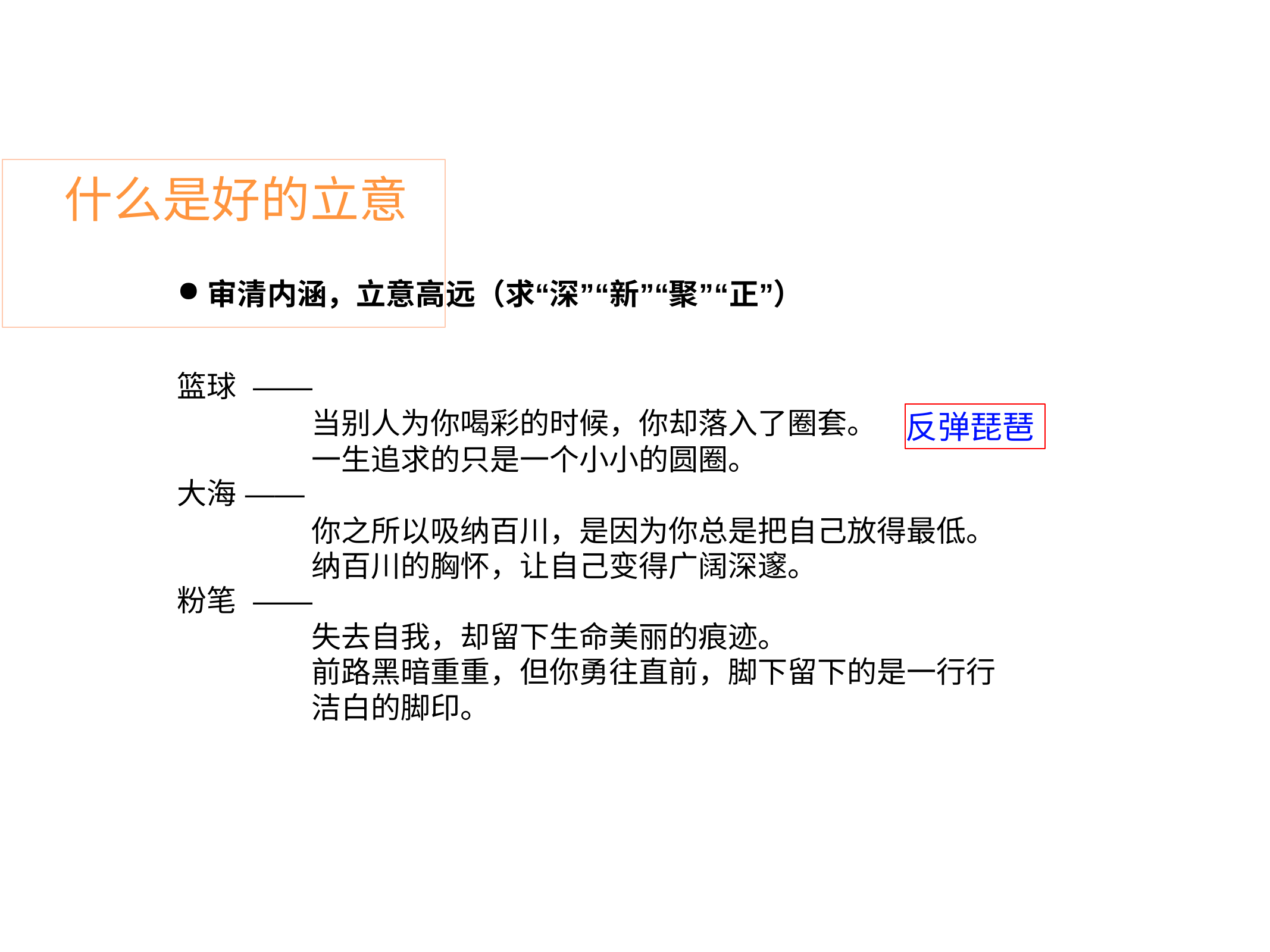

# 什么是好的立意
审清内涵，立意高远（求“深”“新”“聚”“正”）
篮球	——
当别人为你喝彩的时候，你却落入了圈套。 一生追求的只是一个小小的圆圈。
大海 ——

反弹琵琶
你之所以吸纳百川，是因为你总是把自己放得最低。 纳百川的胸怀，让自己变得广阔深邃。
粉笔	——
失去自我，却留下生命美丽的痕迹。
前路黑暗重重，但你勇往直前，脚下留下的是一行行洁白的脚印。